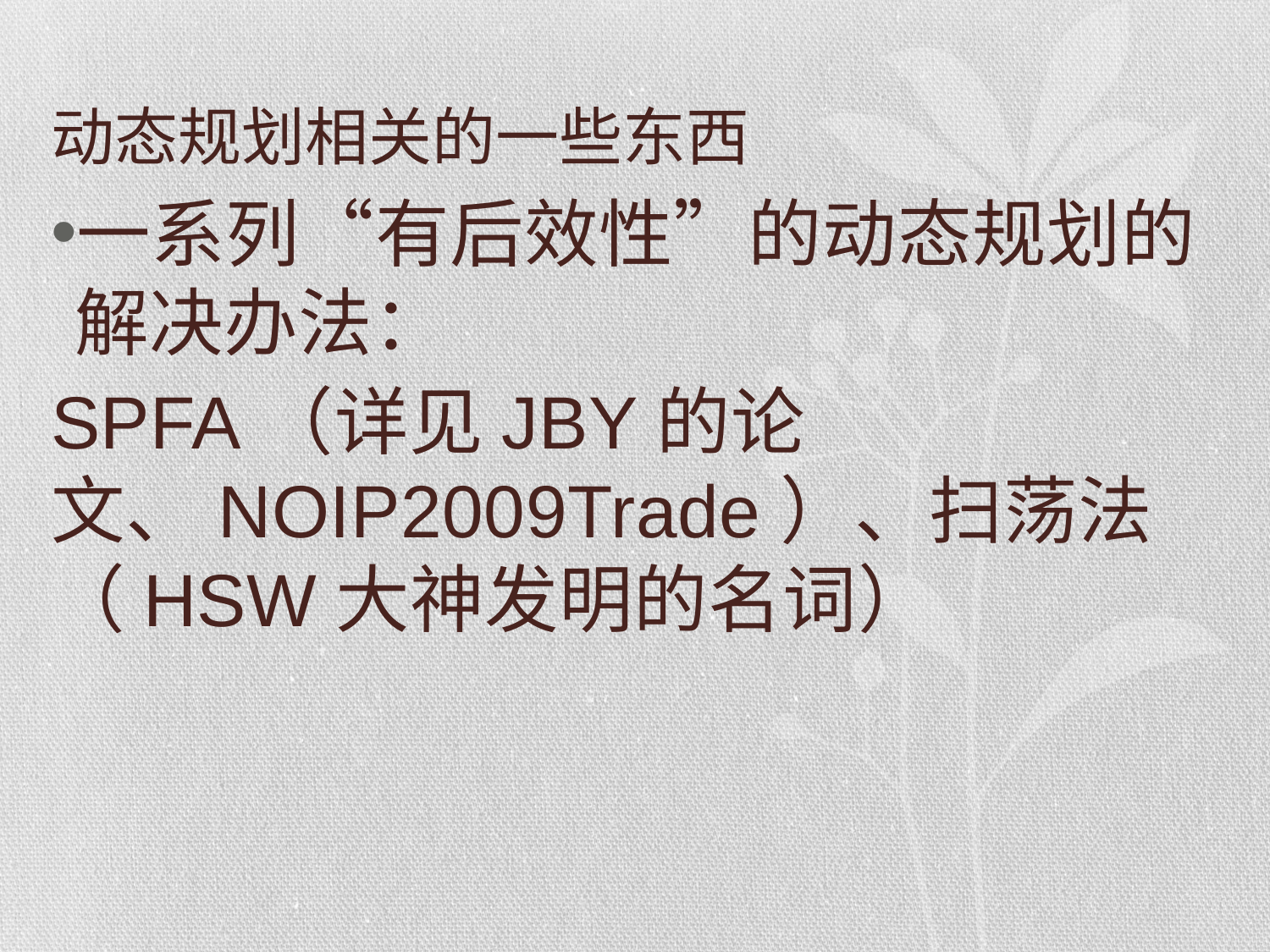

# 动态规划相关的一些东西
一系列“有后效性”的动态规划的解决办法：
SPFA（详见JBY的论文、NOIP2009Trade）、扫荡法（HSW大神发明的名词）